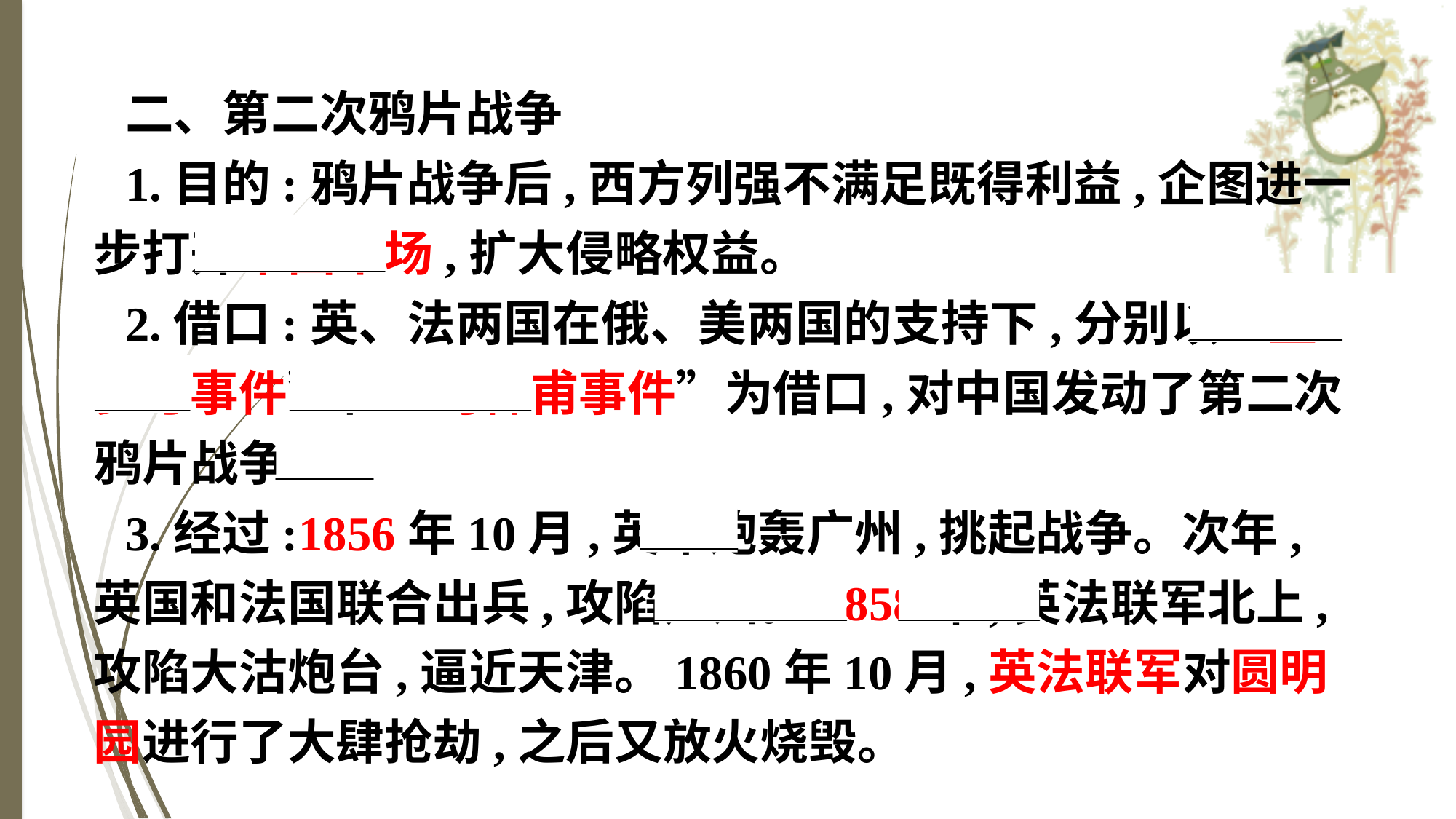

二、第二次鸦片战争
1.目的:鸦片战争后,西方列强不满足既得利益,企图进一步打开中国市场,扩大侵略权益。
2.借口:英、法两国在俄、美两国的支持下,分别以“亚罗号事件”和“马神甫事件”为借口,对中国发动了第二次鸦片战争。
3.经过:1856年10月,英军炮轰广州,挑起战争。次年,英国和法国联合出兵,攻陷广州。1858年,英法联军北上,攻陷大沽炮台,逼近天津。1860年10月,英法联军对圆明园进行了大肆抢劫,之后又放火烧毁。